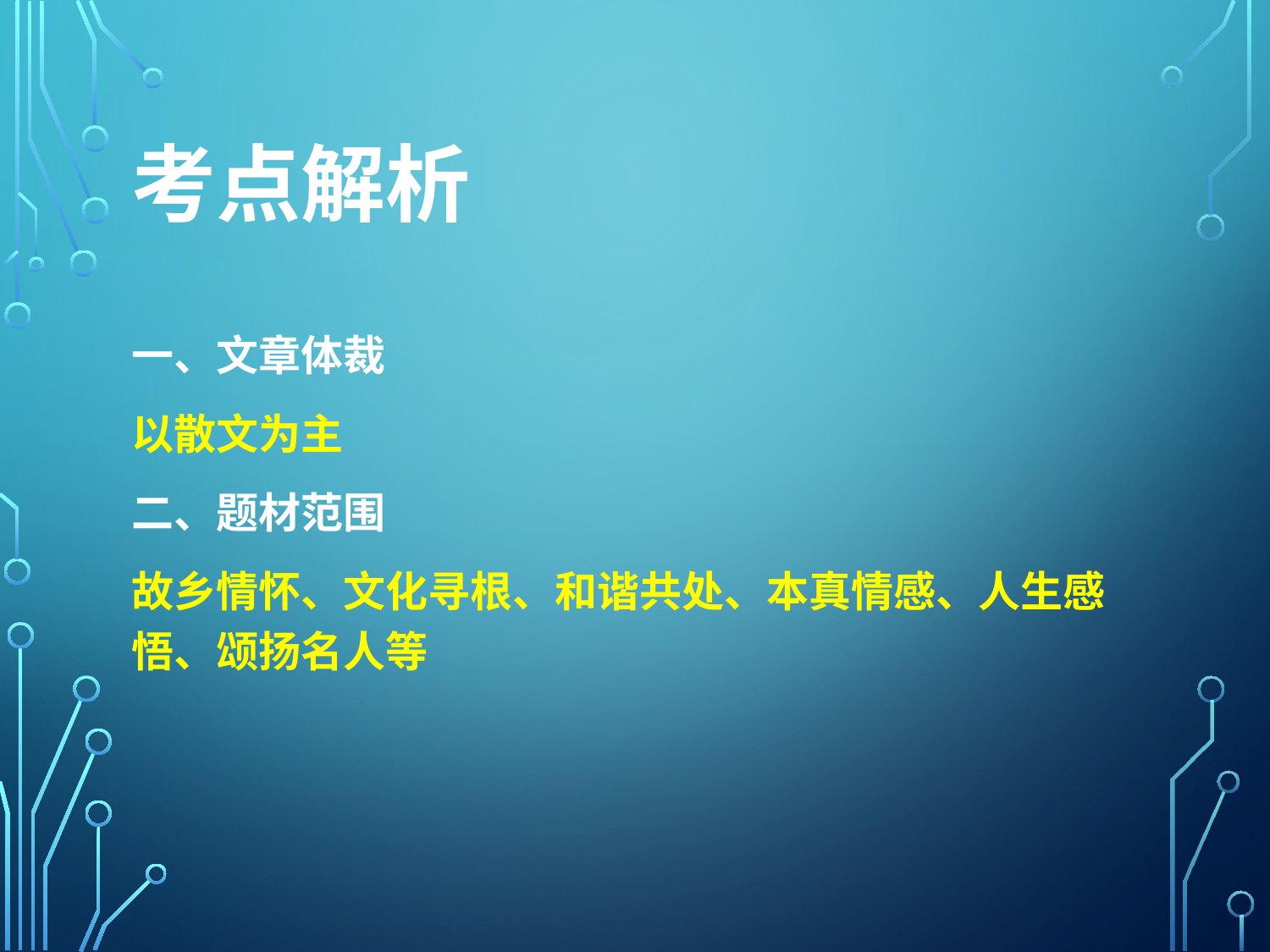

# 考点解析
一、文章体裁
以散文为主
二、题材范围
故乡情怀、文化寻根、和谐共处、本真情感、人生感悟、颂扬名人等